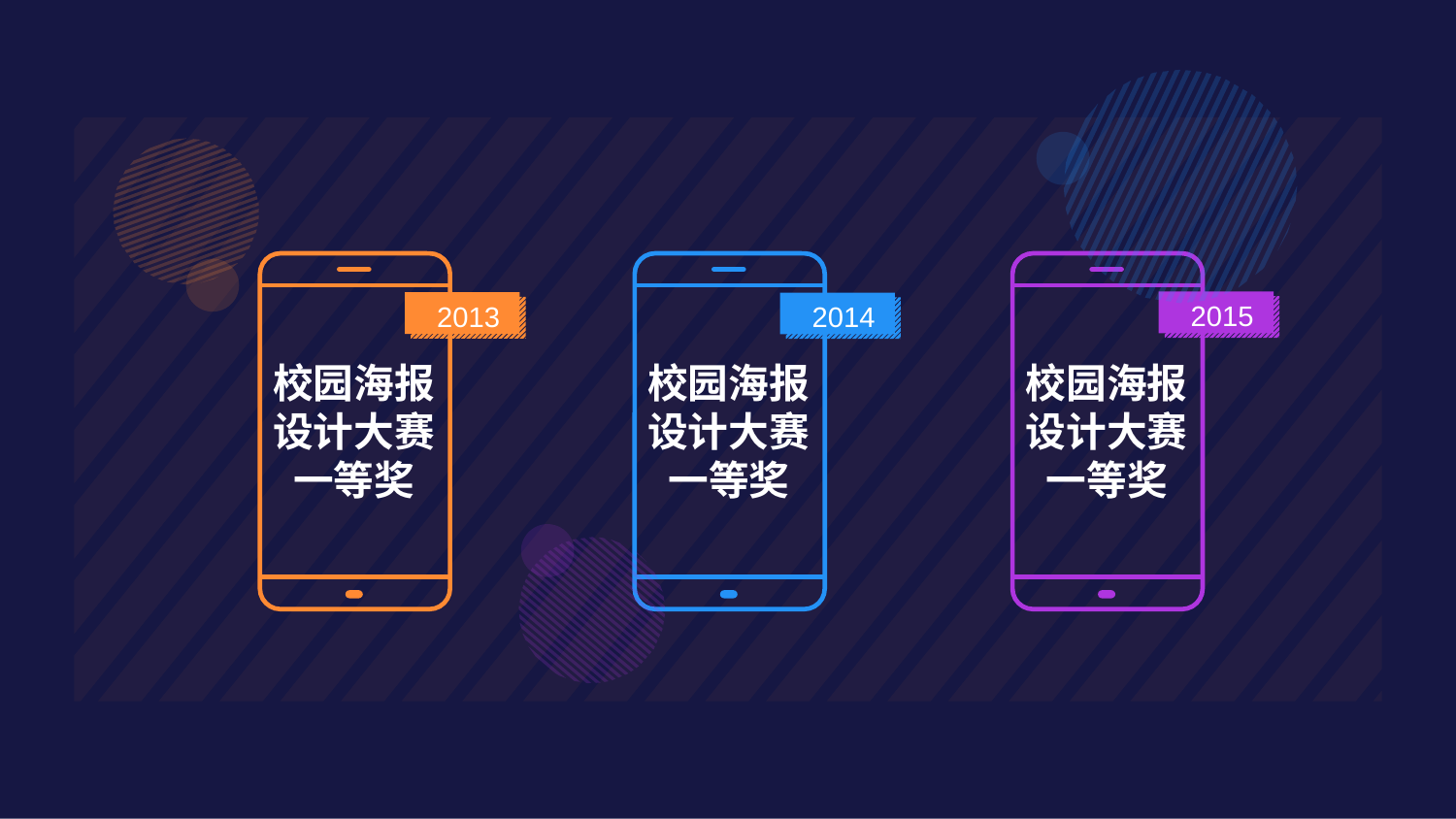

校园海报设计大赛一等奖

校园海报设计大赛一等奖

校园海报设计大赛一等奖
2015

2013

2014